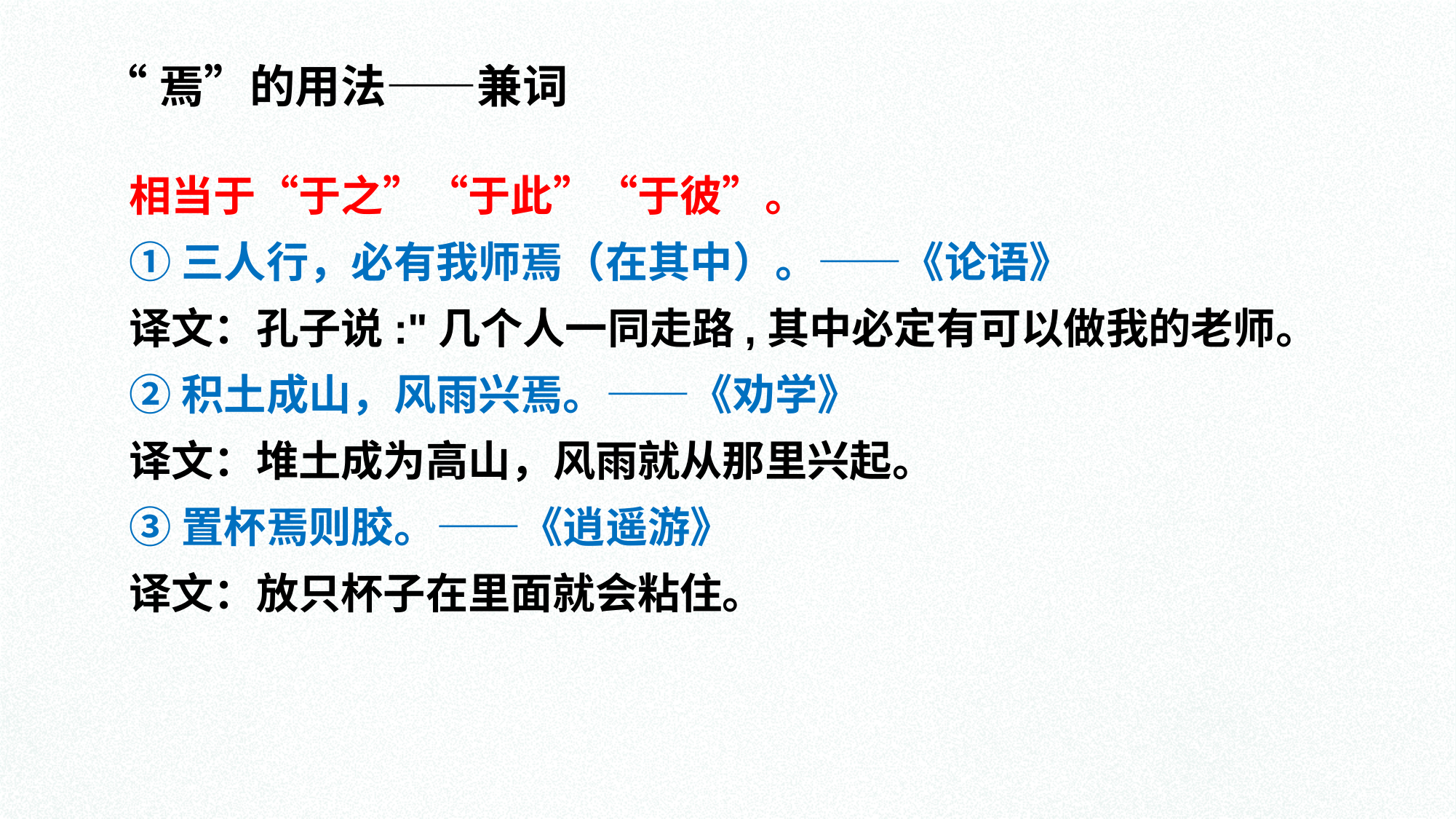

“焉”的用法——兼词
相当于“于之”“于此”“于彼”。
①三人行，必有我师焉（在其中）。——《论语》
译文：孔子说:"几个人一同走路,其中必定有可以做我的老师。
②积土成山，风雨兴焉。——《劝学》
译文：堆土成为高山，风雨就从那里兴起。
③置杯焉则胶。——《逍遥游》
译文：放只杯子在里面就会粘住。